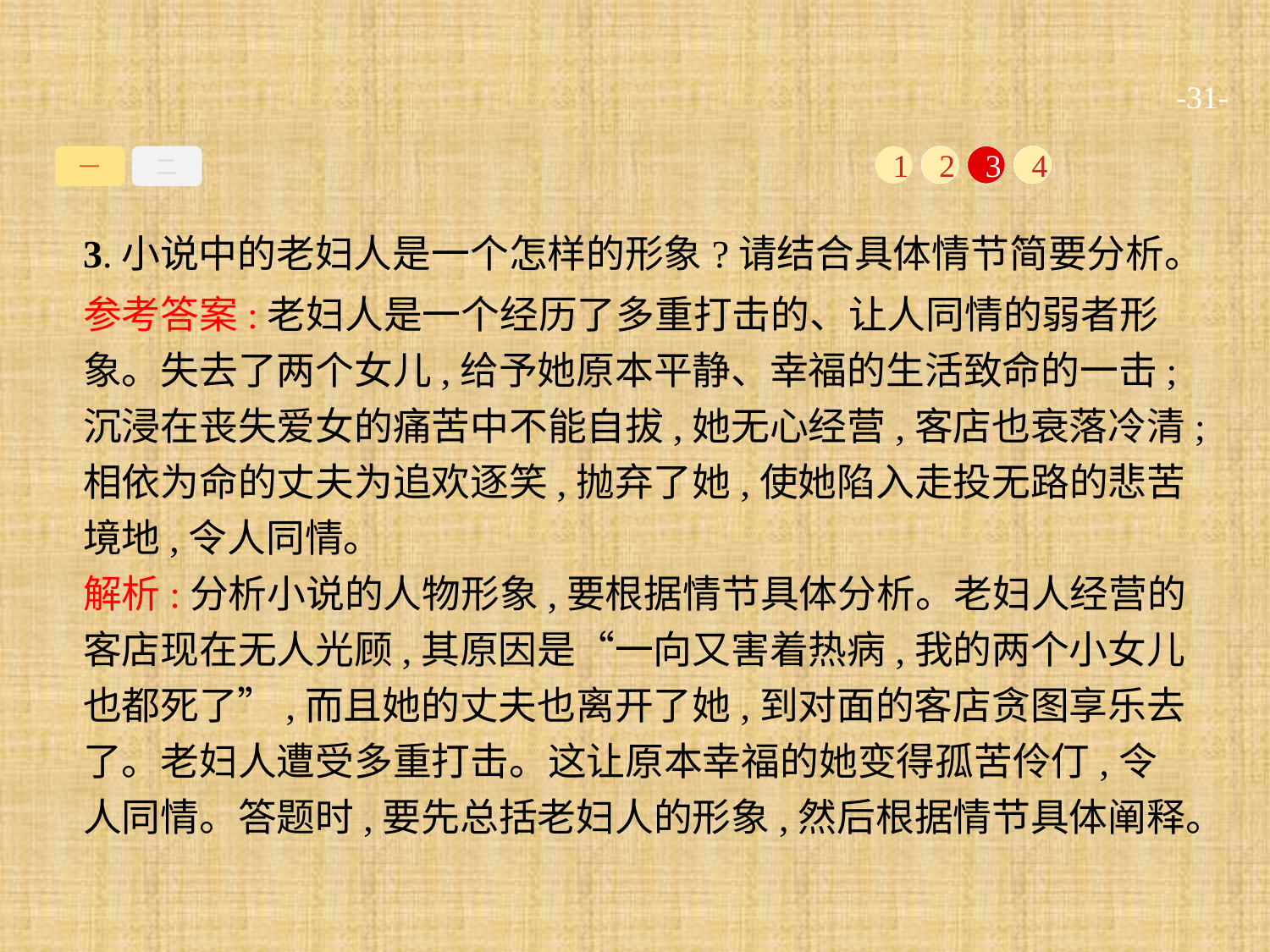

-31-
一
二
1
2
3
4
3.小说中的老妇人是一个怎样的形象?请结合具体情节简要分析。
参考答案:老妇人是一个经历了多重打击的、让人同情的弱者形象。失去了两个女儿,给予她原本平静、幸福的生活致命的一击;沉浸在丧失爱女的痛苦中不能自拔,她无心经营,客店也衰落冷清;相依为命的丈夫为追欢逐笑,抛弃了她,使她陷入走投无路的悲苦境地,令人同情。
解析:分析小说的人物形象,要根据情节具体分析。老妇人经营的客店现在无人光顾,其原因是“一向又害着热病,我的两个小女儿也都死了”,而且她的丈夫也离开了她,到对面的客店贪图享乐去了。老妇人遭受多重打击。这让原本幸福的她变得孤苦伶仃,令人同情。答题时,要先总括老妇人的形象,然后根据情节具体阐释。